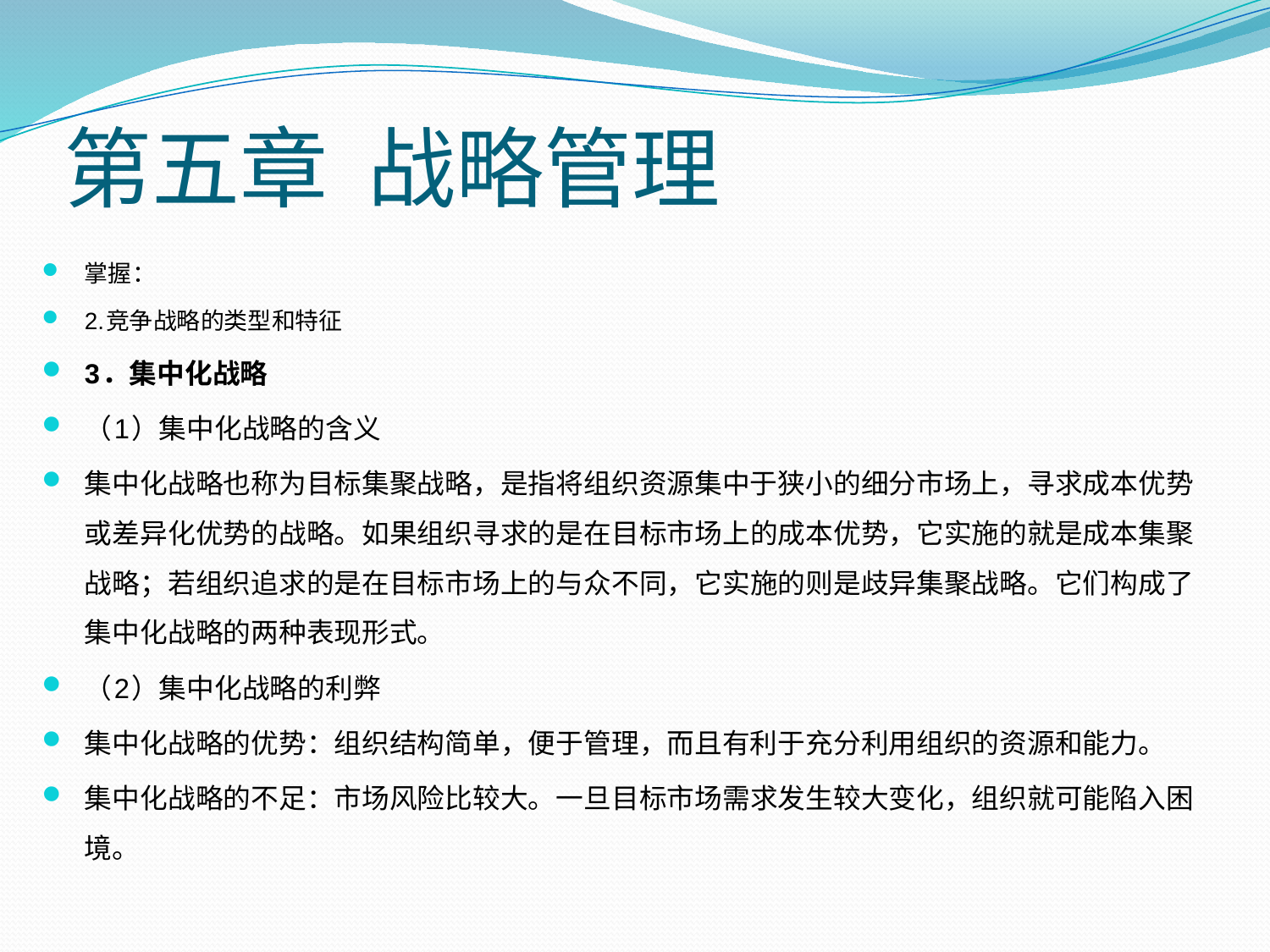

# 第五章  战略管理
掌握：
2.竞争战略的类型和特征
3．集中化战略
（1）集中化战略的含义
集中化战略也称为目标集聚战略，是指将组织资源集中于狭小的细分市场上，寻求成本优势或差异化优势的战略。如果组织寻求的是在目标市场上的成本优势，它实施的就是成本集聚战略；若组织追求的是在目标市场上的与众不同，它实施的则是歧异集聚战略。它们构成了集中化战略的两种表现形式。
（2）集中化战略的利弊
集中化战略的优势：组织结构简单，便于管理，而且有利于充分利用组织的资源和能力。
集中化战略的不足：市场风险比较大。一旦目标市场需求发生较大变化，组织就可能陷入困境。